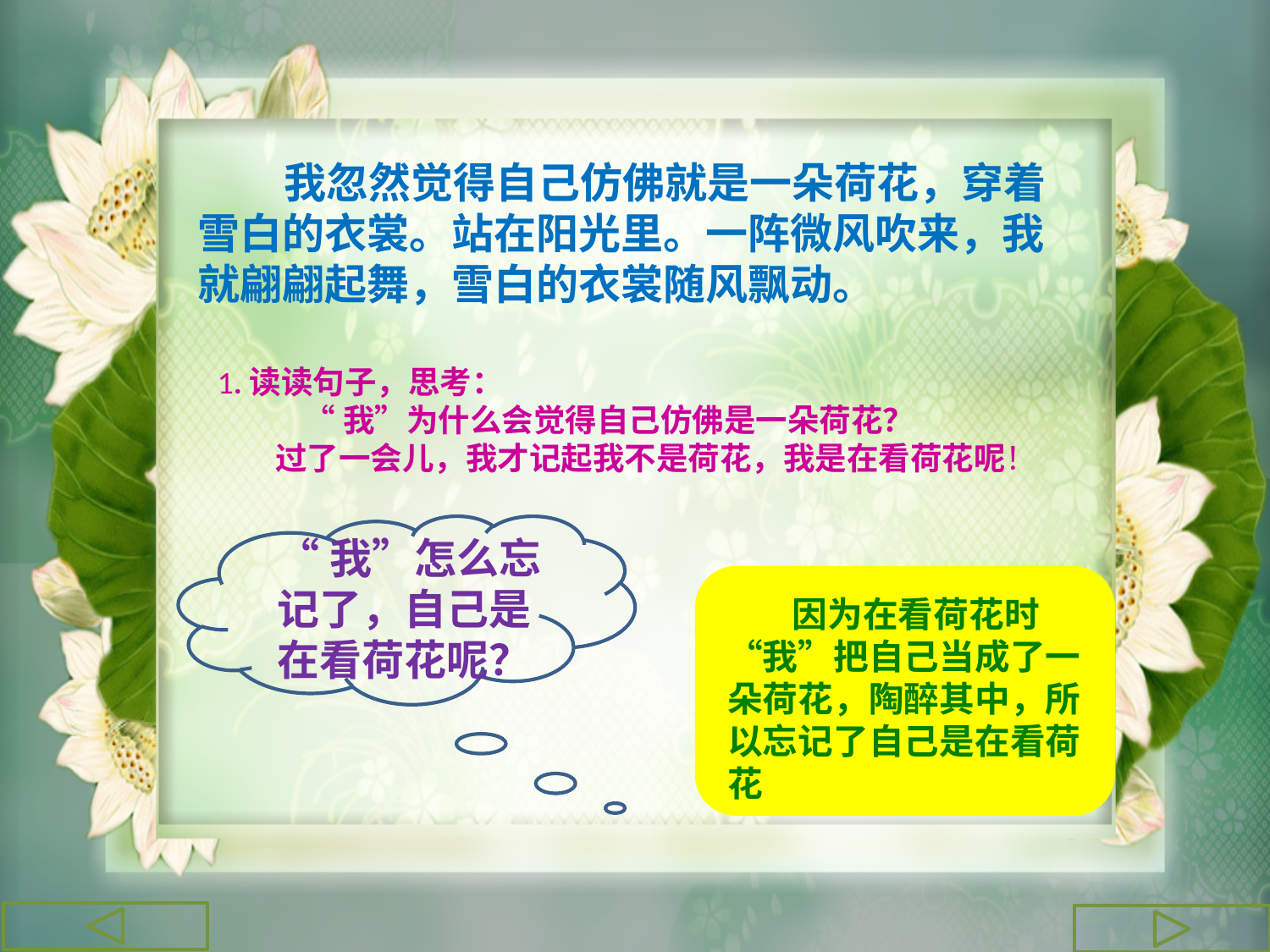

我忽然觉得自己仿佛就是一朵荷花，穿着雪白的衣裳。站在阳光里。一阵微风吹来，我就翩翩起舞，雪白的衣裳随风飘动。
1.读读句子，思考：
            “我”为什么会觉得自己仿佛是一朵荷花？
       过了一会儿，我才记起我不是荷花，我是在看荷花呢！
“我”怎么忘记了，自己是在看荷花呢？

       因为在看荷花时“我”把自己当成了一朵荷花，陶醉其中，所以忘记了自己是在看荷花